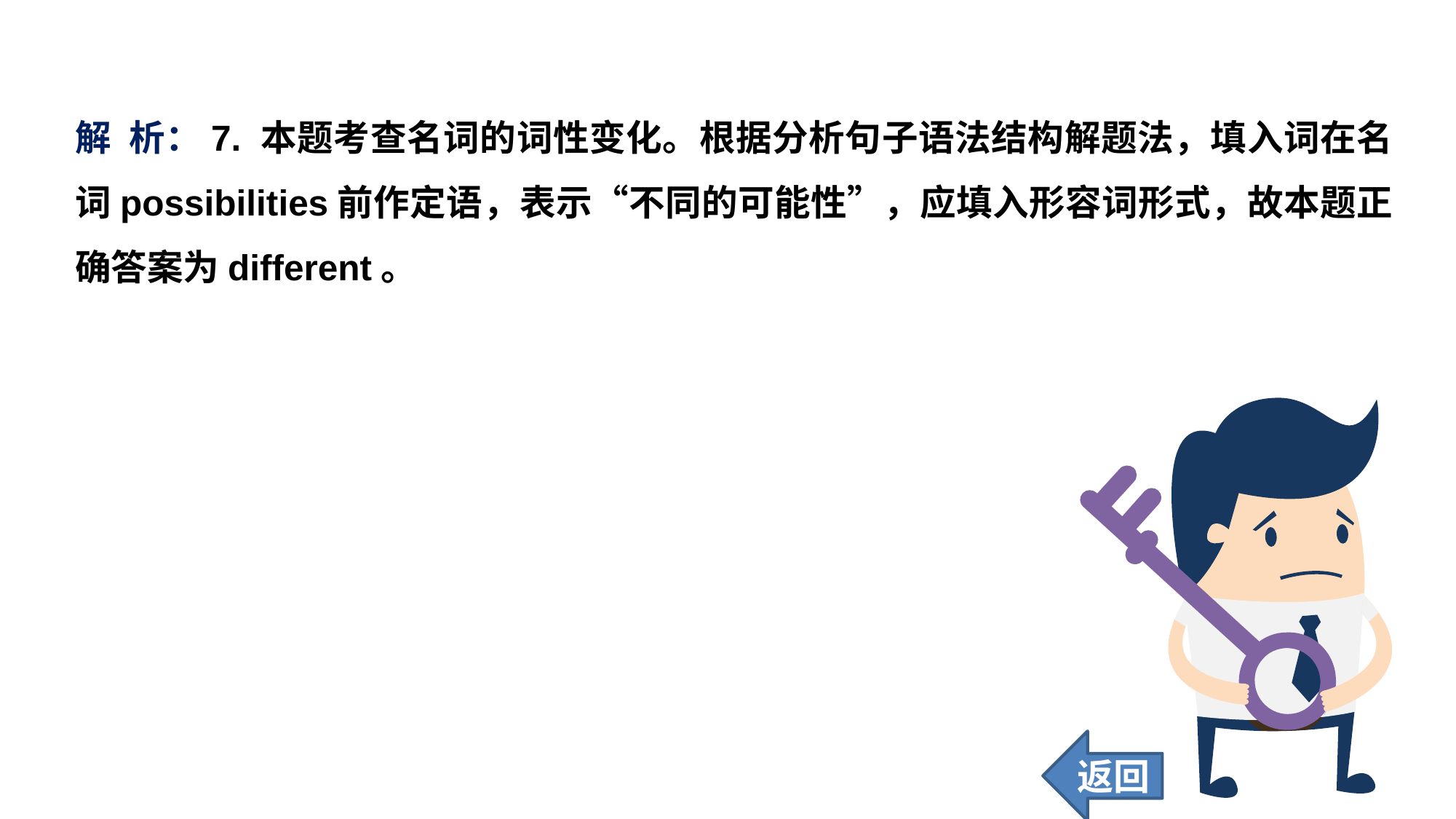

解  析：7. 本题考查名词的词性变化。根据分析句子语法结构解题法，填入词在名词possibilities前作定语，表示“不同的可能性”，应填入形容词形式，故本题正确答案为different。

返回
84